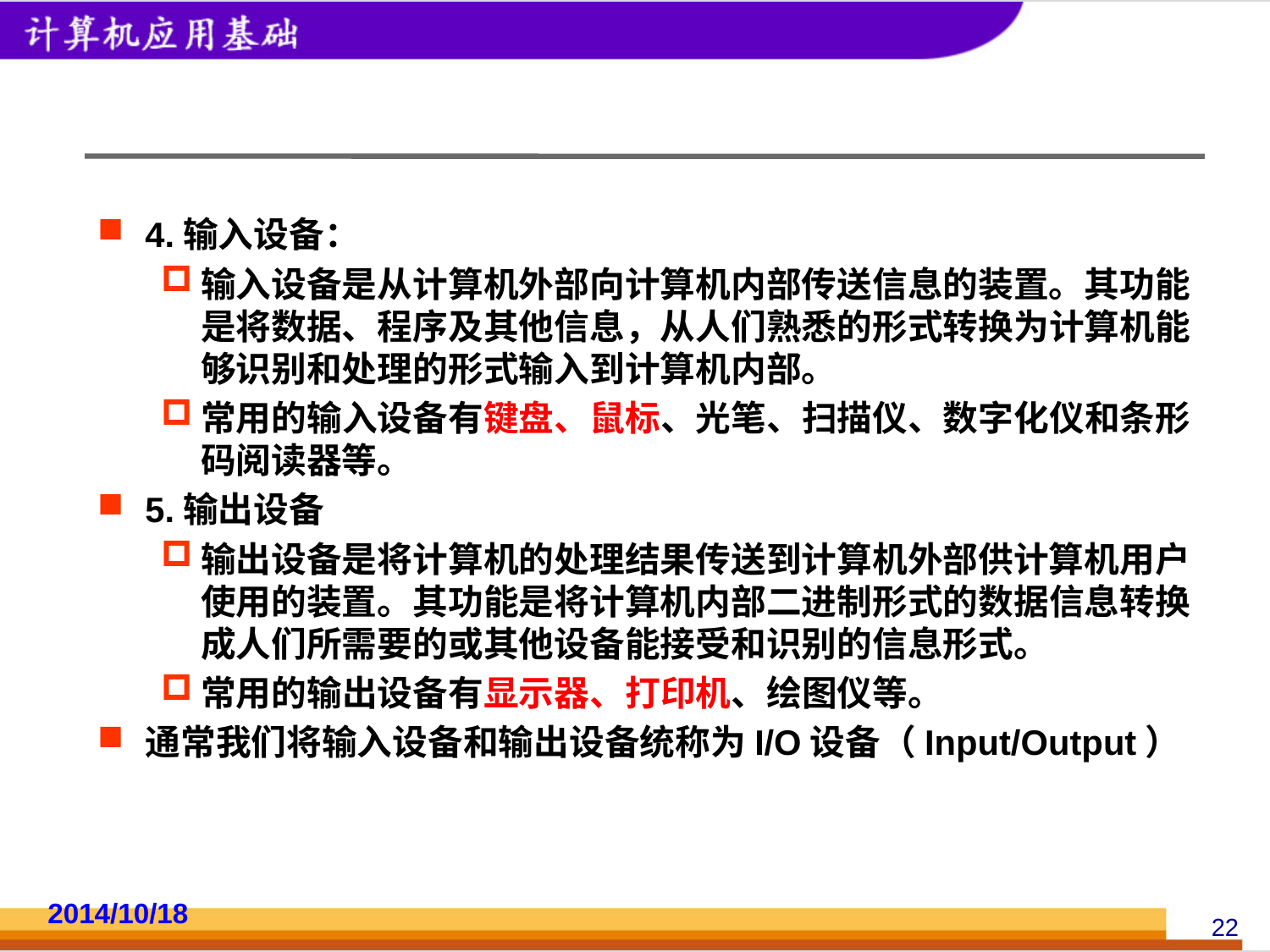

#
4.输入设备：
输入设备是从计算机外部向计算机内部传送信息的装置。其功能是将数据、程序及其他信息，从人们熟悉的形式转换为计算机能够识别和处理的形式输入到计算机内部。
常用的输入设备有键盘、鼠标、光笔、扫描仪、数字化仪和条形码阅读器等。
5.输出设备
输出设备是将计算机的处理结果传送到计算机外部供计算机用户使用的装置。其功能是将计算机内部二进制形式的数据信息转换成人们所需要的或其他设备能接受和识别的信息形式。
常用的输出设备有显示器、打印机、绘图仪等。
通常我们将输入设备和输出设备统称为I/O设备（Input/Output）
2014/10/18